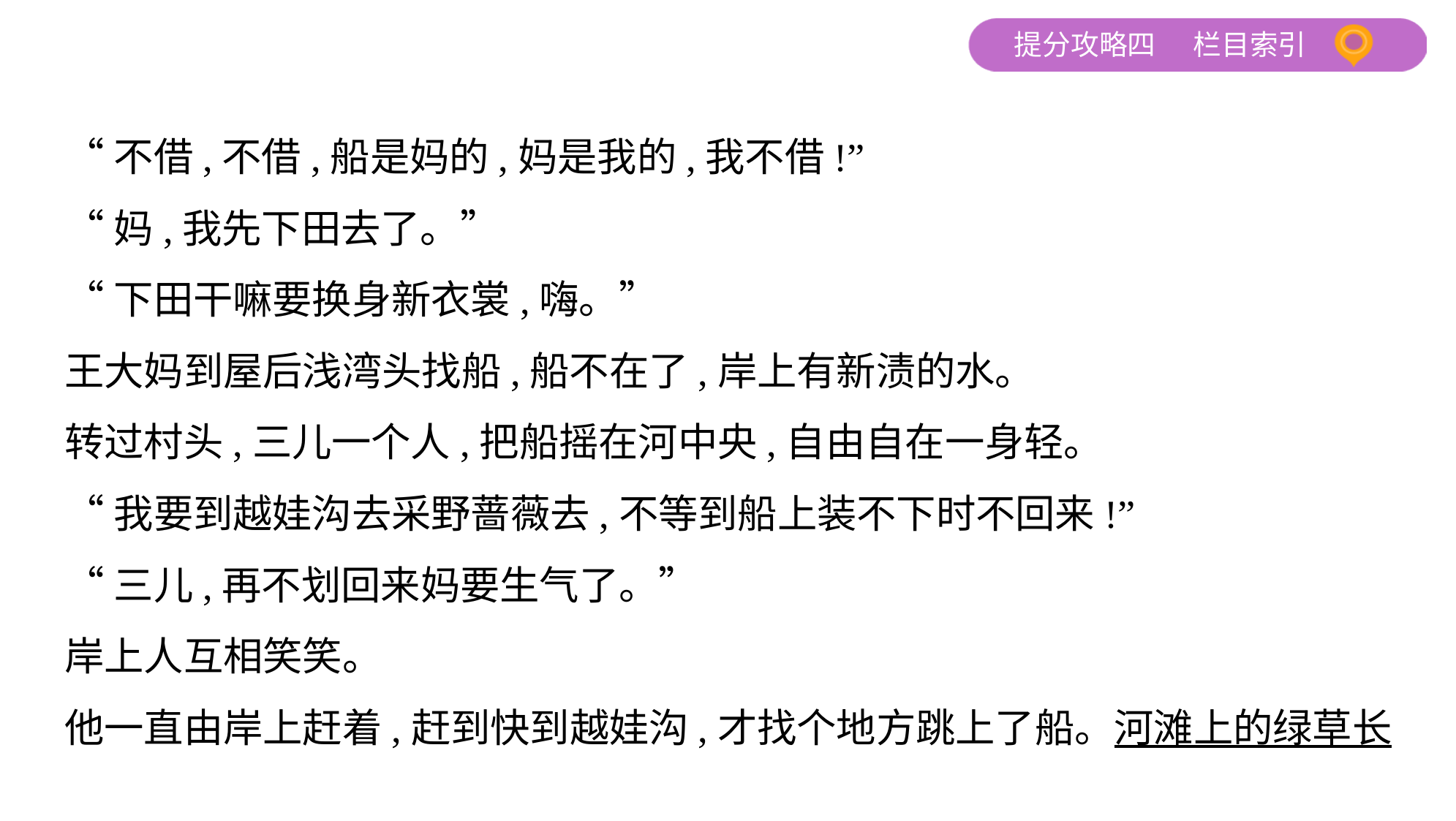

“不借,不借,船是妈的,妈是我的,我不借!”
“妈,我先下田去了。”
“下田干嘛要换身新衣裳,嗨。”
王大妈到屋后浅湾头找船,船不在了,岸上有新渍的水。
转过村头,三儿一个人,把船摇在河中央,自由自在一身轻。
“我要到越娃沟去采野蔷薇去,不等到船上装不下时不回来!”
“三儿,再不划回来妈要生气了。”
岸上人互相笑笑。
他一直由岸上赶着,赶到快到越娃沟,才找个地方跳上了船。河滩上的绿草长